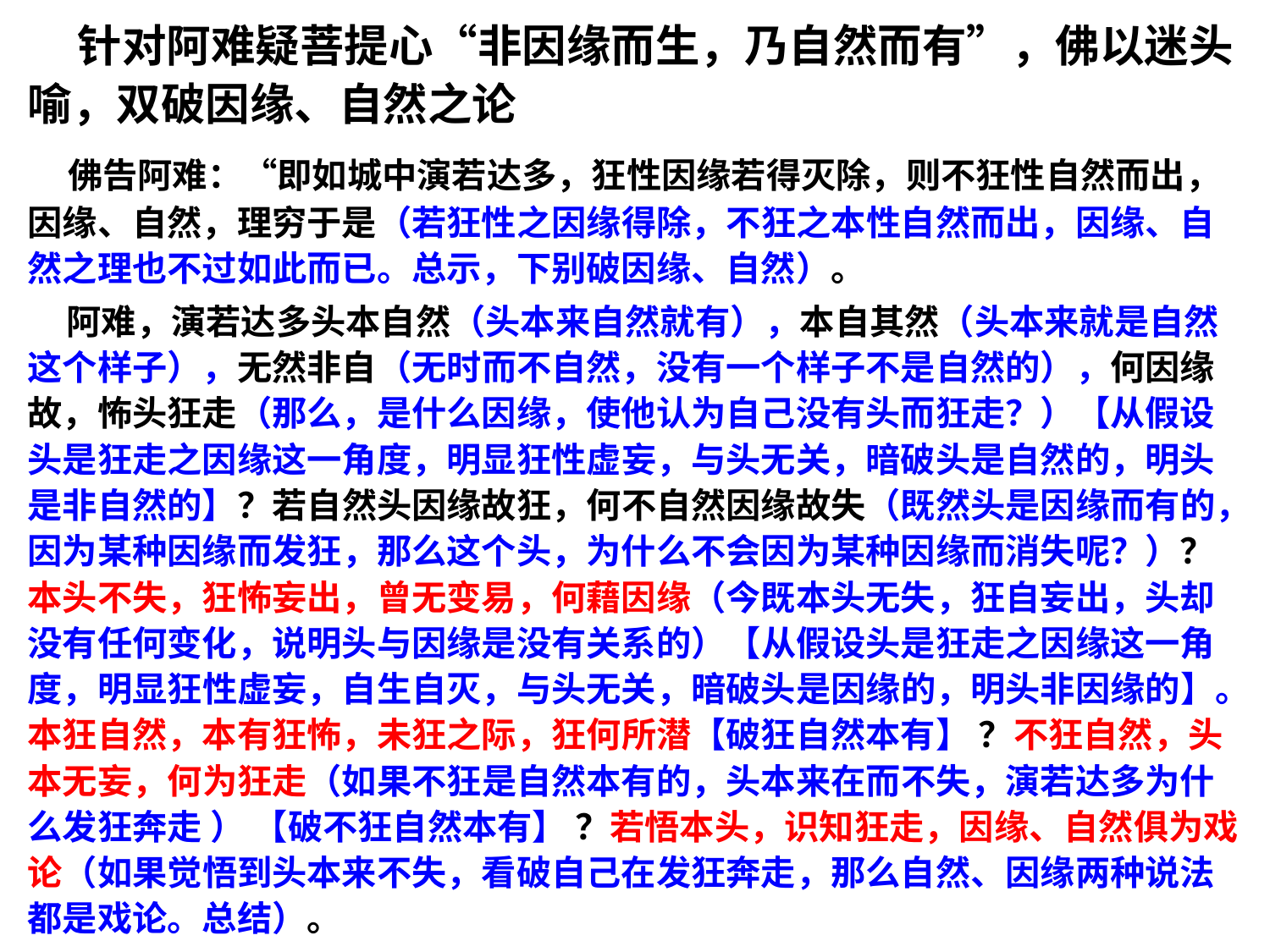

针对阿难疑菩提心“非因缘而生，乃自然而有”，佛以迷头喻，双破因缘、自然之论
   佛告阿难：“即如城中演若达多，狂性因缘若得灭除，则不狂性自然而出，因缘、自然，理穷于是（若狂性之因缘得除，不狂之本性自然而出，因缘、自然之理也不过如此而已。总示，下别破因缘、自然）。
    阿难，演若达多头本自然（头本来自然就有），本自其然（头本来就是自然这个样子），无然非自（无时而不自然，没有一个样子不是自然的），何因缘故，怖头狂走（那么，是什么因缘，使他认为自己没有头而狂走？）【从假设头是狂走之因缘这一角度，明显狂性虚妄，与头无关，暗破头是自然的，明头是非自然的】？若自然头因缘故狂，何不自然因缘故失（既然头是因缘而有的，因为某种因缘而发狂，那么这个头，为什么不会因为某种因缘而消失呢？）？本头不失，狂怖妄出，曾无变易，何藉因缘（今既本头无失，狂自妄出，头却没有任何变化，说明头与因缘是没有关系的）【从假设头是狂走之因缘这一角度，明显狂性虚妄，自生自灭，与头无关，暗破头是因缘的，明头非因缘的】。本狂自然，本有狂怖，未狂之际，狂何所潜【破狂自然本有】 ？不狂自然，头本无妄，何为狂走（如果不狂是自然本有的，头本来在而不失，演若达多为什么发狂奔走 ） 【破不狂自然本有】 ？若悟本头，识知狂走，因缘、自然俱为戏论（如果觉悟到头本来不失，看破自己在发狂奔走，那么自然、因缘两种说法都是戏论。总结）。